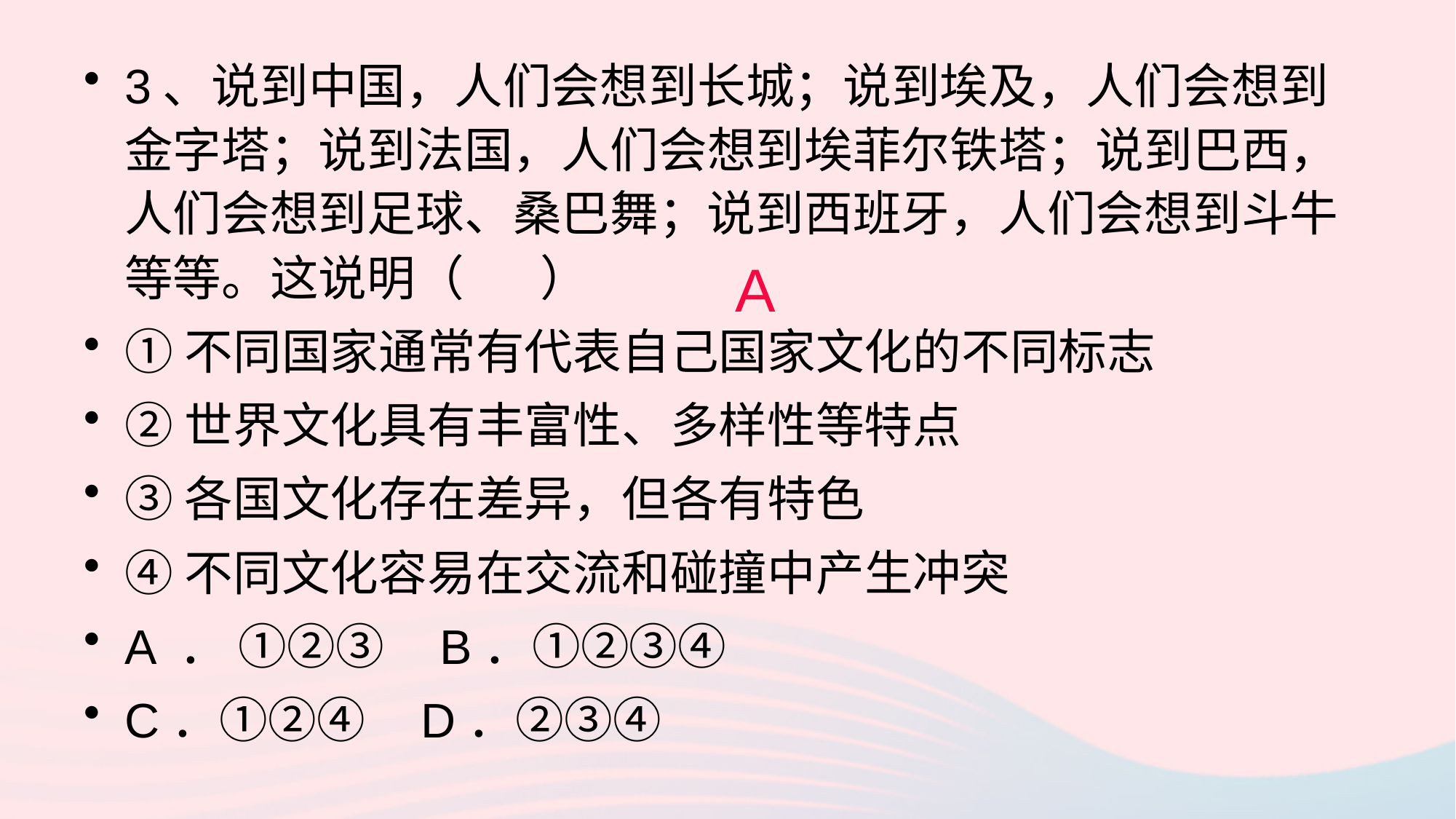

3、说到中国，人们会想到长城；说到埃及，人们会想到金字塔；说到法国，人们会想到埃菲尔铁塔；说到巴西，人们会想到足球、桑巴舞；说到西班牙，人们会想到斗牛等等。这说明（       ）
①不同国家通常有代表自己国家文化的不同标志
②世界文化具有丰富性、多样性等特点
③各国文化存在差异，但各有特色
④不同文化容易在交流和碰撞中产生冲突
A ． ①②③    B．①②③④
C．①②④    D．②③④
A